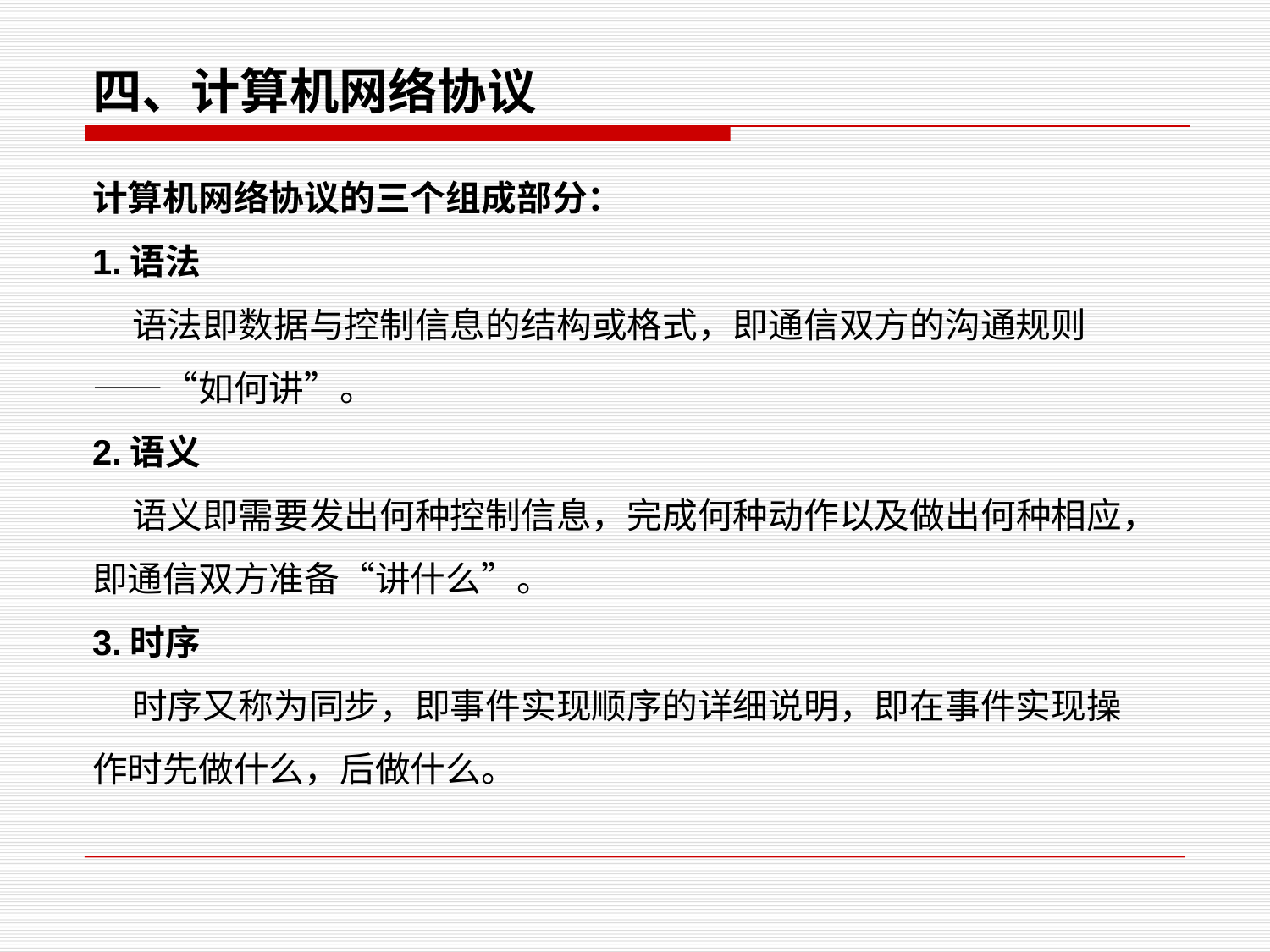

四、计算机网络协议
计算机网络协议的三个组成部分：
1.语法
    语法即数据与控制信息的结构或格式，即通信双方的沟通规则——“如何讲”。
2.语义
    语义即需要发出何种控制信息，完成何种动作以及做出何种相应，即通信双方准备“讲什么”。
3.时序
    时序又称为同步，即事件实现顺序的详细说明，即在事件实现操作时先做什么，后做什么。
19